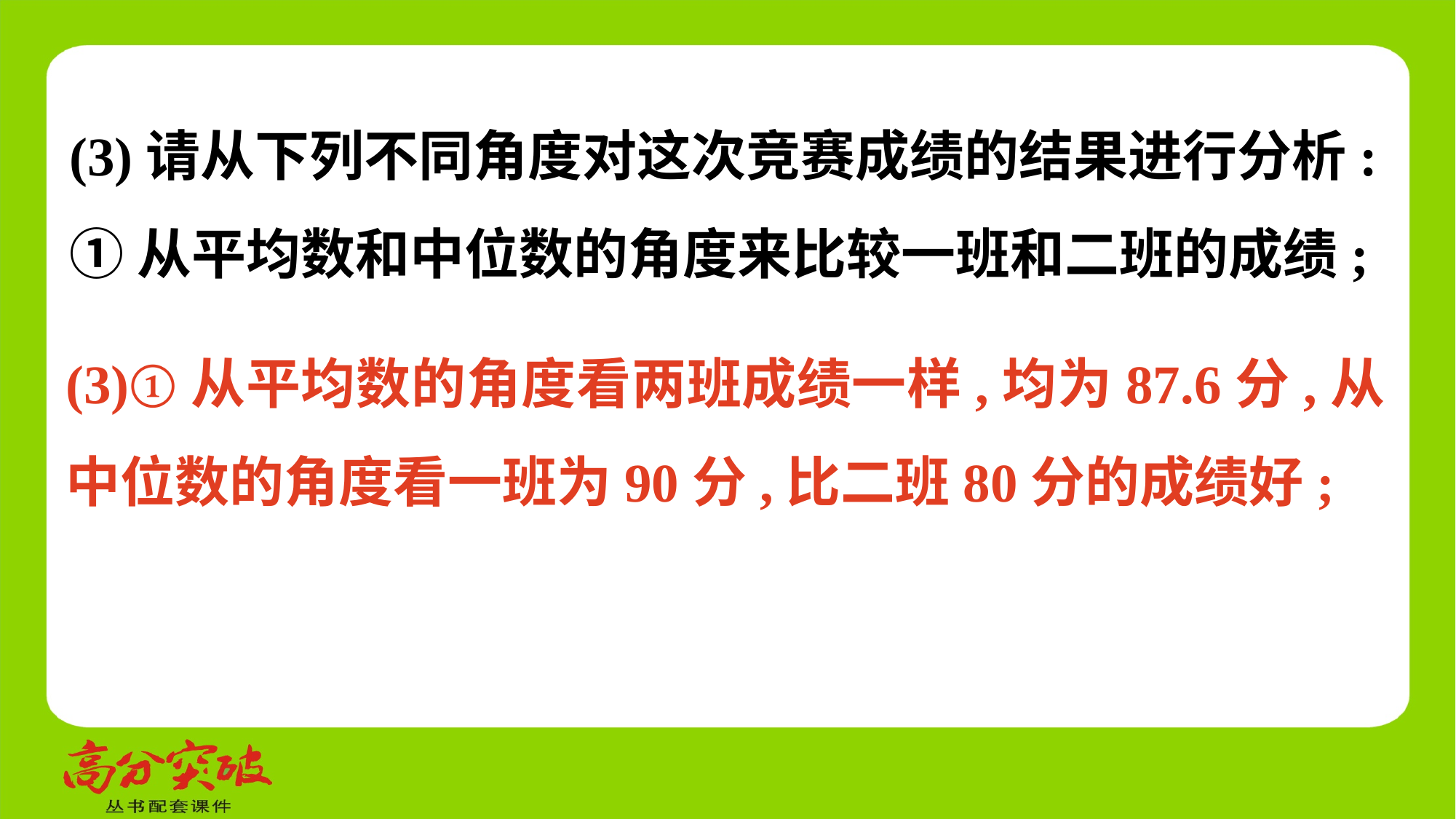

(3)请从下列不同角度对这次竞赛成绩的结果进行分析:
①从平均数和中位数的角度来比较一班和二班的成绩;
(3)①从平均数的角度看两班成绩一样,均为87.6分,从中位数的角度看一班为90分,比二班80分的成绩好;